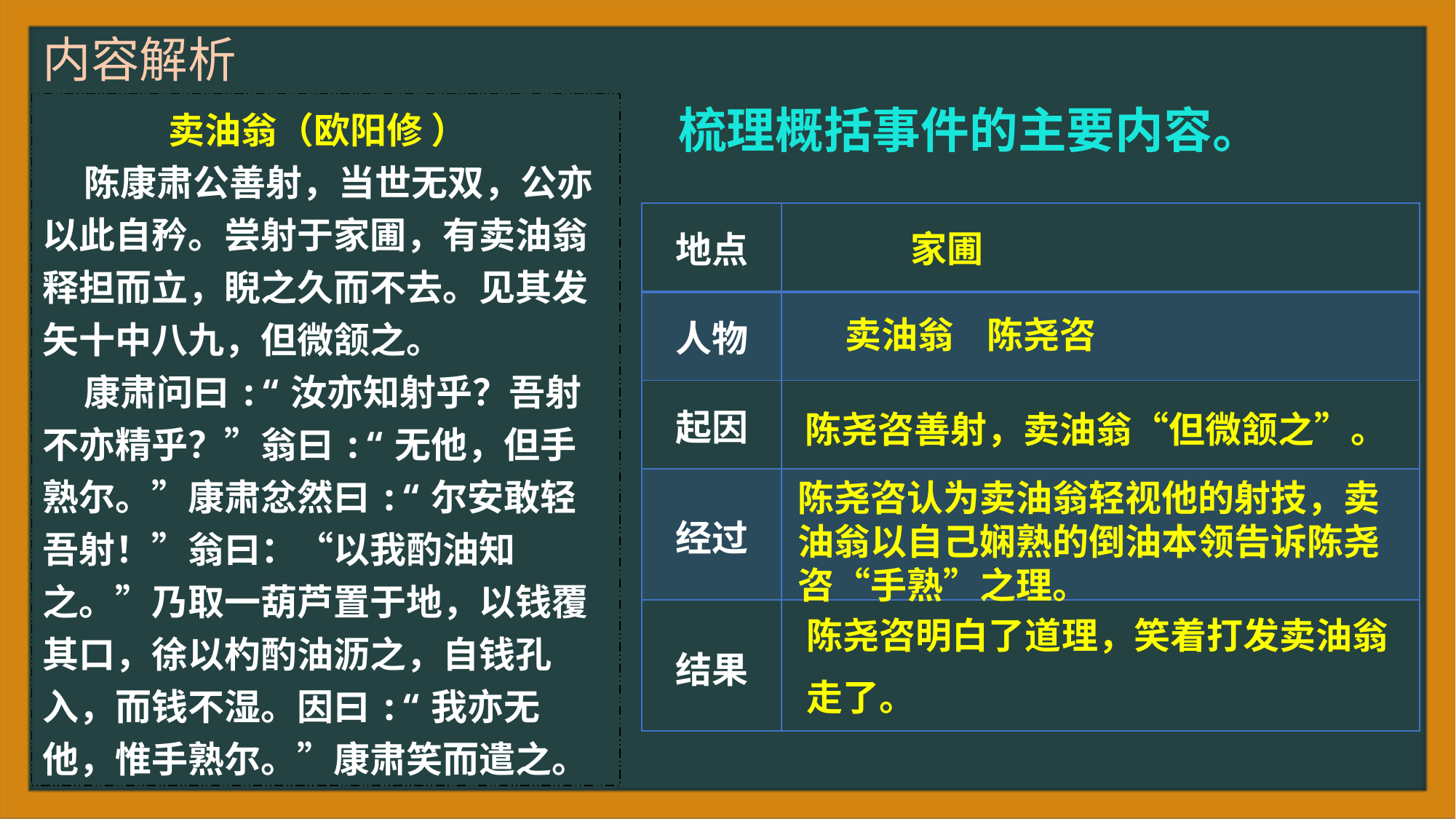

内容解析
梳理概括事件的主要内容。
卖油翁（欧阳修 ）
    陈康肃公善射，当世无双，公亦以此自矜。尝射于家圃，有卖油翁释担而立，睨之久而不去。见其发矢十中八九，但微颔之。
    康肃问曰:“汝亦知射乎？吾射不亦精乎？”翁曰:“无他，但手熟尔。”康肃忿然曰:“尔安敢轻吾射！”翁曰：“以我酌油知之。”乃取一葫芦置于地，以钱覆其口，徐以杓酌油沥之，自钱孔入，而钱不湿。因曰:“我亦无他，惟手熟尔。”康肃笑而遣之。
| 地点 |  |
| --- | --- |
| 人物 |  |
| 起因 |  |
| 经过 |  |
| 结果 |  |
家圃
卖油翁    陈尧咨
陈尧咨善射，卖油翁“但微颔之”。
陈尧咨认为卖油翁轻视他的射技，卖油翁以自己娴熟的倒油本领告诉陈尧咨“手熟”之理。
陈尧咨明白了道理，笑着打发卖油翁
走了。